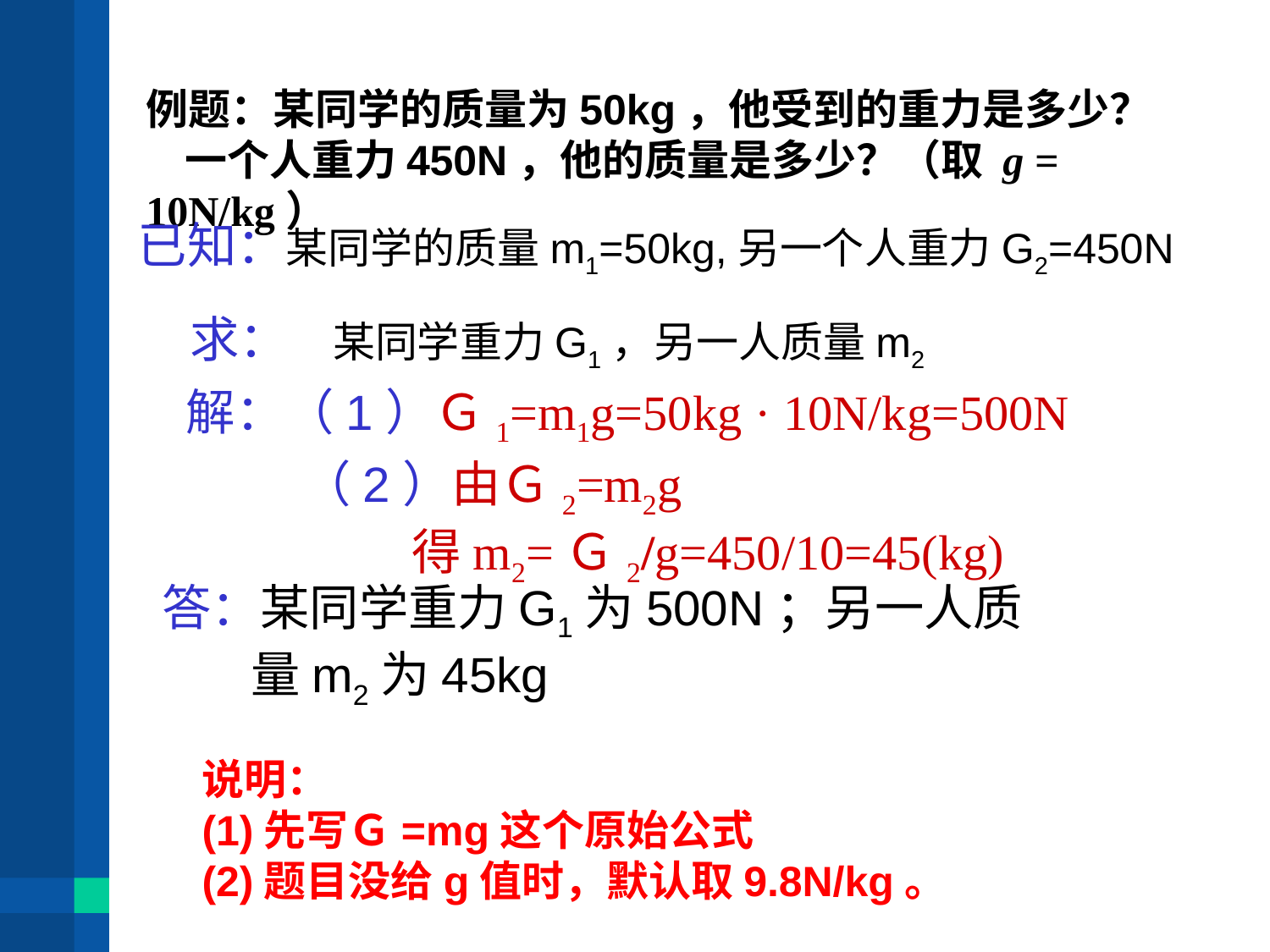

例题：某同学的质量为50kg，他受到的重力是多少？
   一个人重力450N，他的质量是多少？（取 g = 10N/kg）
已知：某同学的质量m1=50kg,另一个人重力G2=450N
求：    某同学重力G1，另一人质量m2
解：（1）Ｇ1=m1g=50kg · 10N/kg=500N
        （2）由Ｇ2=m2g
                  得m2=Ｇ2/g=450/10=45(kg)

答：某同学重力G1为500N；另一人质
       量m2为45kg
说明：
(1)先写Ｇ=mg这个原始公式
(2)题目没给g值时，默认取9.8N/kg。